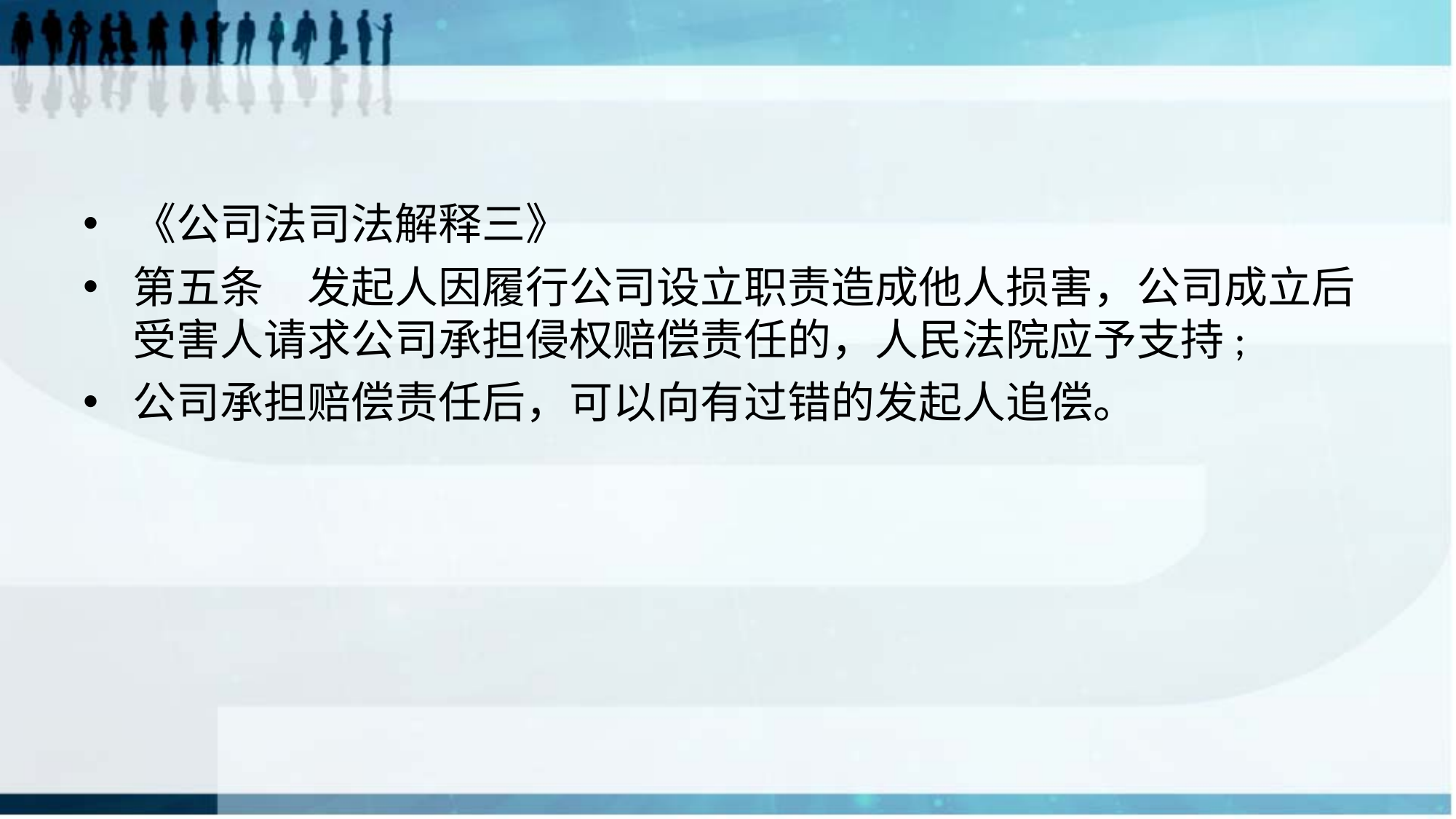

#
《公司法司法解释三》
第五条　发起人因履行公司设立职责造成他人损害，公司成立后受害人请求公司承担侵权赔偿责任的，人民法院应予支持;
公司承担赔偿责任后，可以向有过错的发起人追偿。